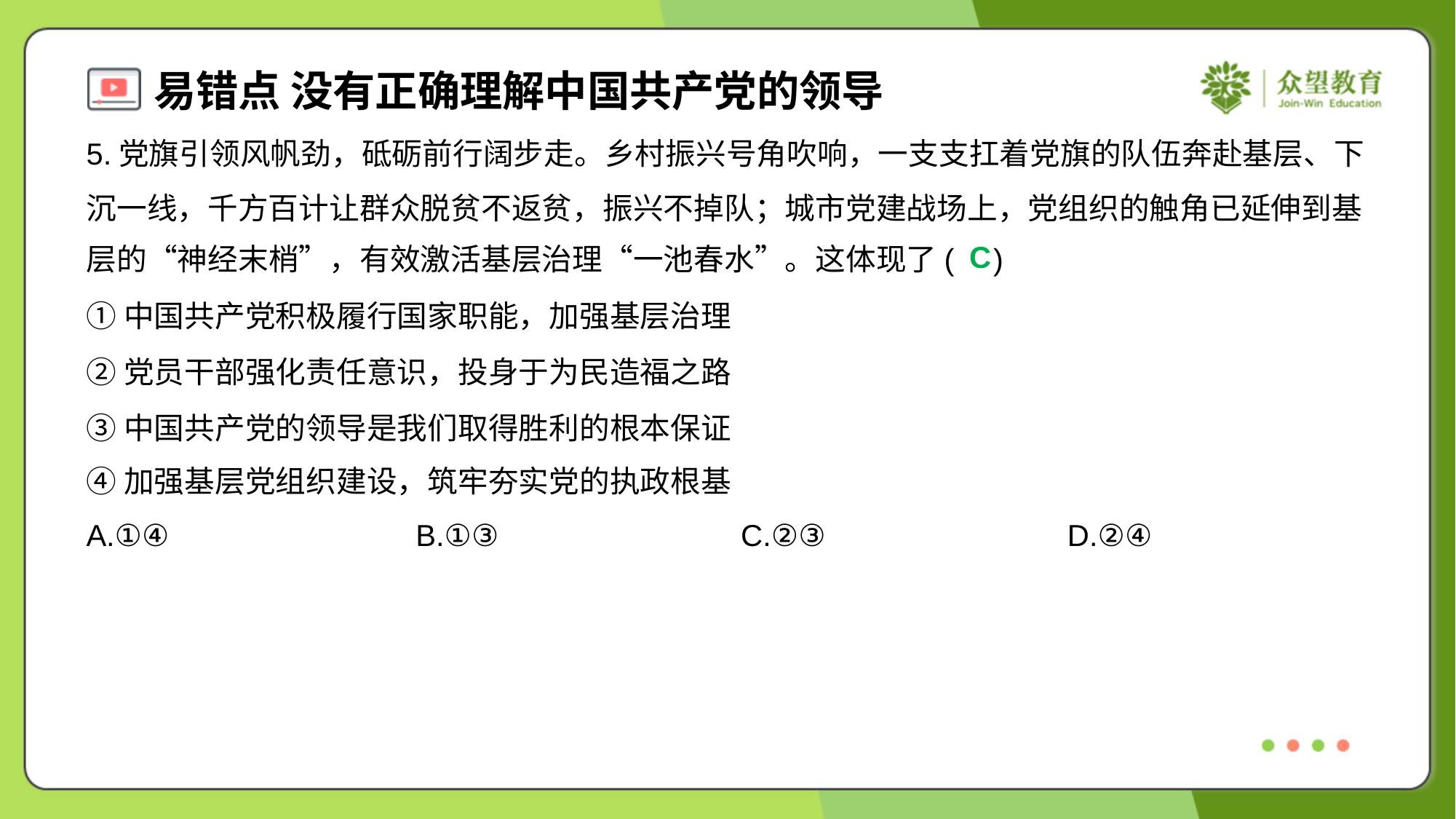

5.党旗引领风帆劲，砥砺前行阔步走。乡村振兴号角吹响，一支支扛着党旗的队伍奔赴基层、下
沉一线，千方百计让群众脱贫不返贫，振兴不掉队；城市党建战场上，党组织的触角已延伸到基
层的“神经末梢”，有效激活基层治理“一池春水”。这体现了(     )
C
①中国共产党积极履行国家职能，加强基层治理
②党员干部强化责任意识，投身于为民造福之路
③中国共产党的领导是我们取得胜利的根本保证
④加强基层党组织建设，筑牢夯实党的执政根基
A.①④	B.①③	C.②③	D.②④